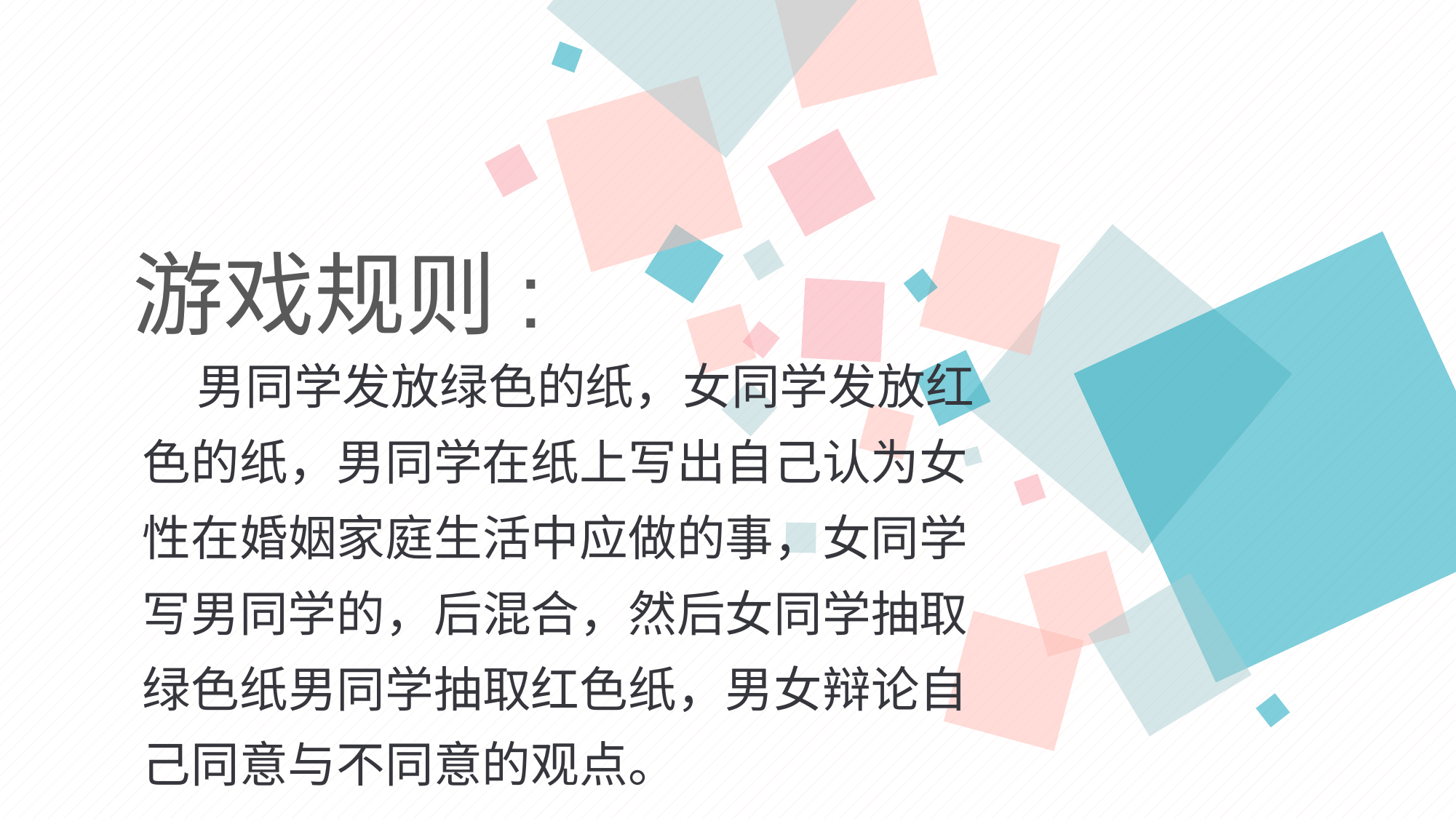

游戏规则:
男同学发放绿色的纸，女同学发放红色的纸，男同学在纸上写出自己认为女性在婚姻家庭生活中应做的事，女同学写男同学的，后混合，然后女同学抽取绿色纸男同学抽取红色纸，男女辩论自己同意与不同意的观点。